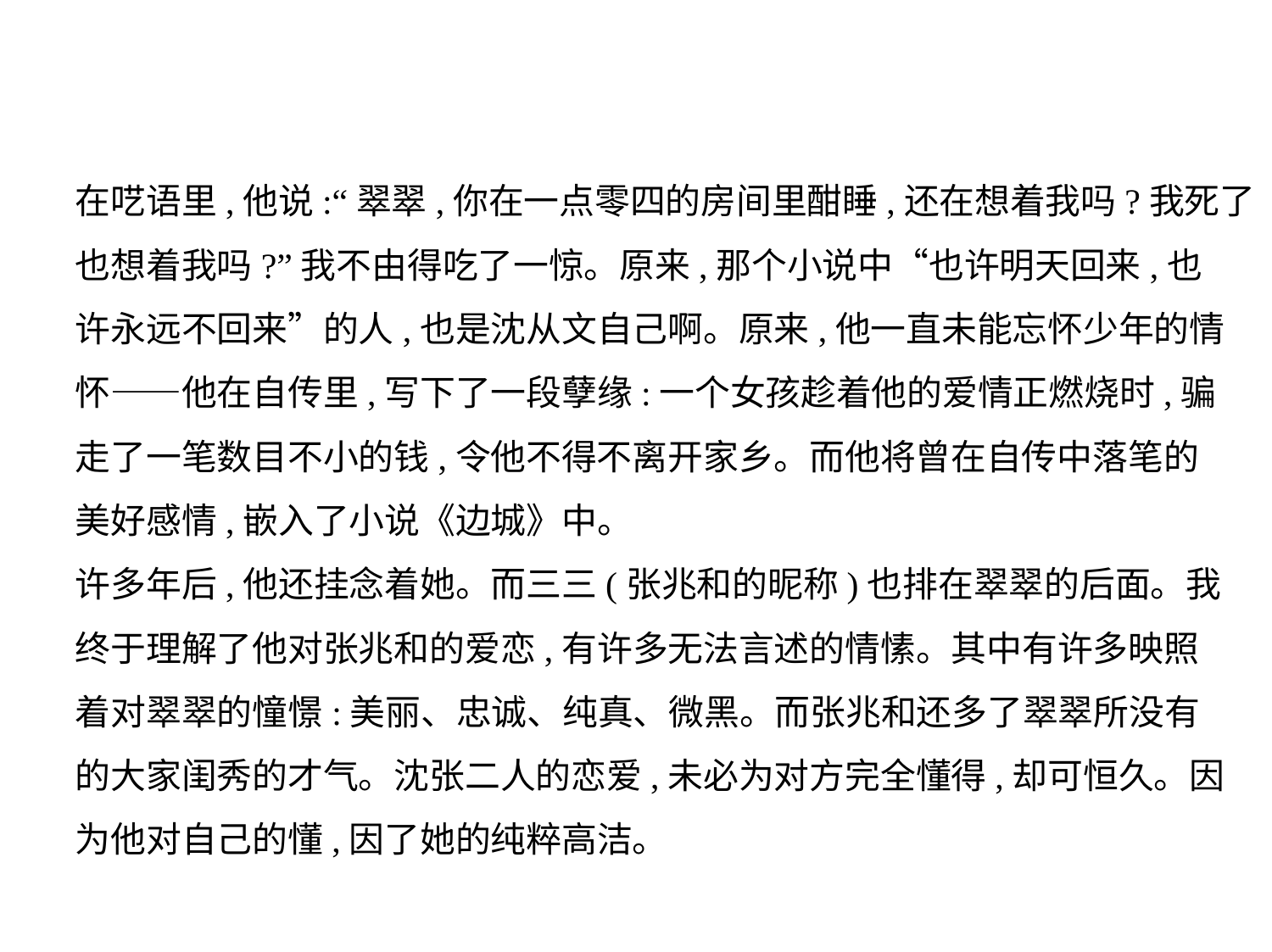

在呓语里,他说:“翠翠,你在一点零四的房间里酣睡,还在想着我吗?我死了
也想着我吗?”我不由得吃了一惊。原来,那个小说中“也许明天回来,也
许永远不回来”的人,也是沈从文自己啊。原来,他一直未能忘怀少年的情
怀——他在自传里,写下了一段孽缘:一个女孩趁着他的爱情正燃烧时,骗
走了一笔数目不小的钱,令他不得不离开家乡。而他将曾在自传中落笔的
美好感情,嵌入了小说《边城》中。
许多年后,他还挂念着她。而三三(张兆和的昵称)也排在翠翠的后面。我
终于理解了他对张兆和的爱恋,有许多无法言述的情愫。其中有许多映照
着对翠翠的憧憬:美丽、忠诚、纯真、微黑。而张兆和还多了翠翠所没有
的大家闺秀的才气。沈张二人的恋爱,未必为对方完全懂得,却可恒久。因
为他对自己的懂,因了她的纯粹高洁。